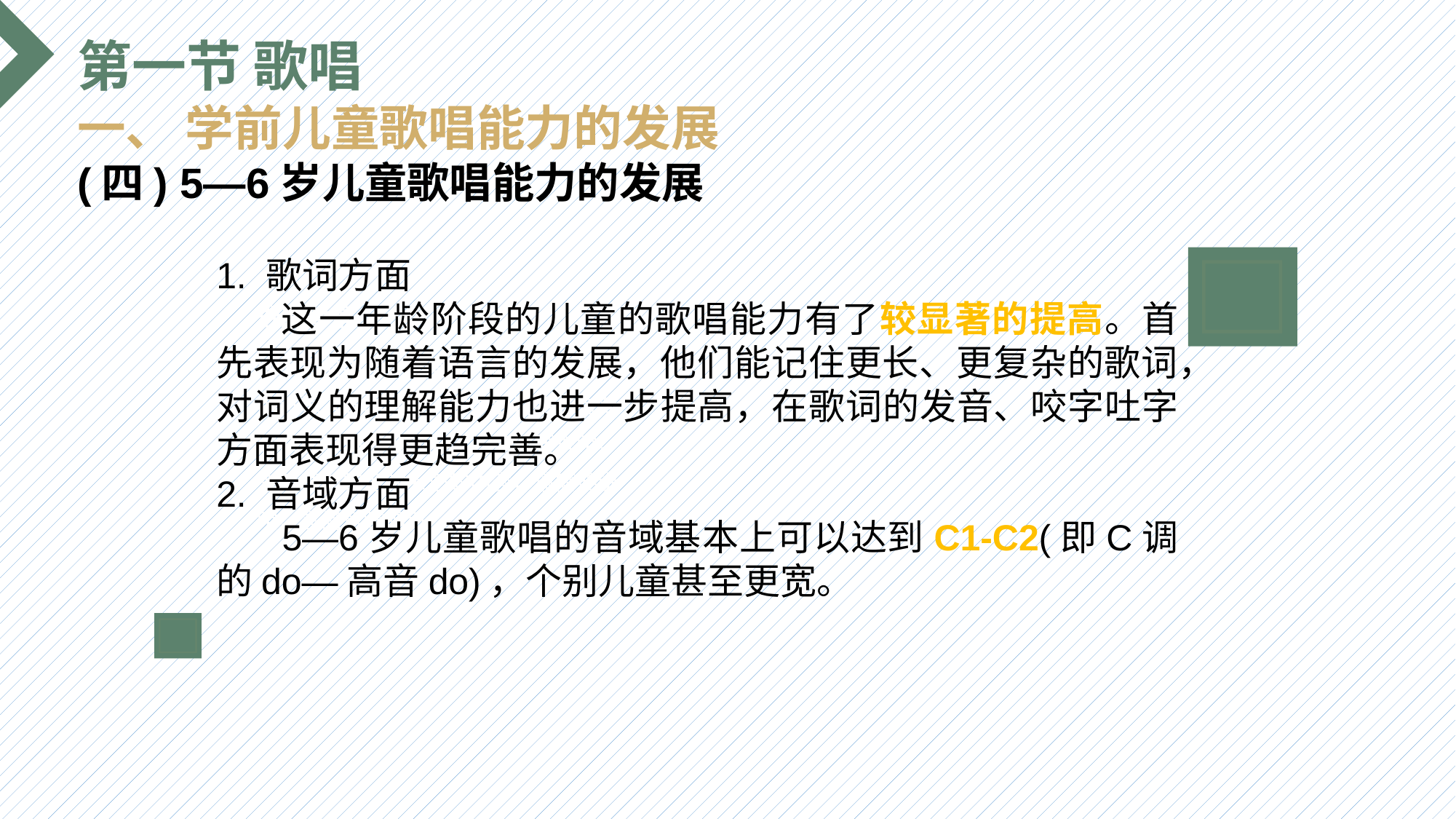

第一节 歌唱
一、 学前儿童歌唱能力的发展
(四) 5—6岁儿童歌唱能力的发展

1. 歌词方面
      这一年龄阶段的儿童的歌唱能力有了较显著的提高。首先表现为随着语言的发展，他们能记住更长、更复杂的歌词，对词义的理解能力也进一步提高，在歌词的发音、咬字吐字方面表现得更趋完善。
2. 音域方面
      5—6岁儿童歌唱的音域基本上可以达到C1-C2(即C调的do—高音do)，个别儿童甚至更宽。

选题背景
输入您的内容，请简要说明，言简意赅即可输入您的内容，请简要说明，言简意赅即可输入您的内容，请简要说明，言简意赅即可输入您的内容，请简要说明，言简意赅即可